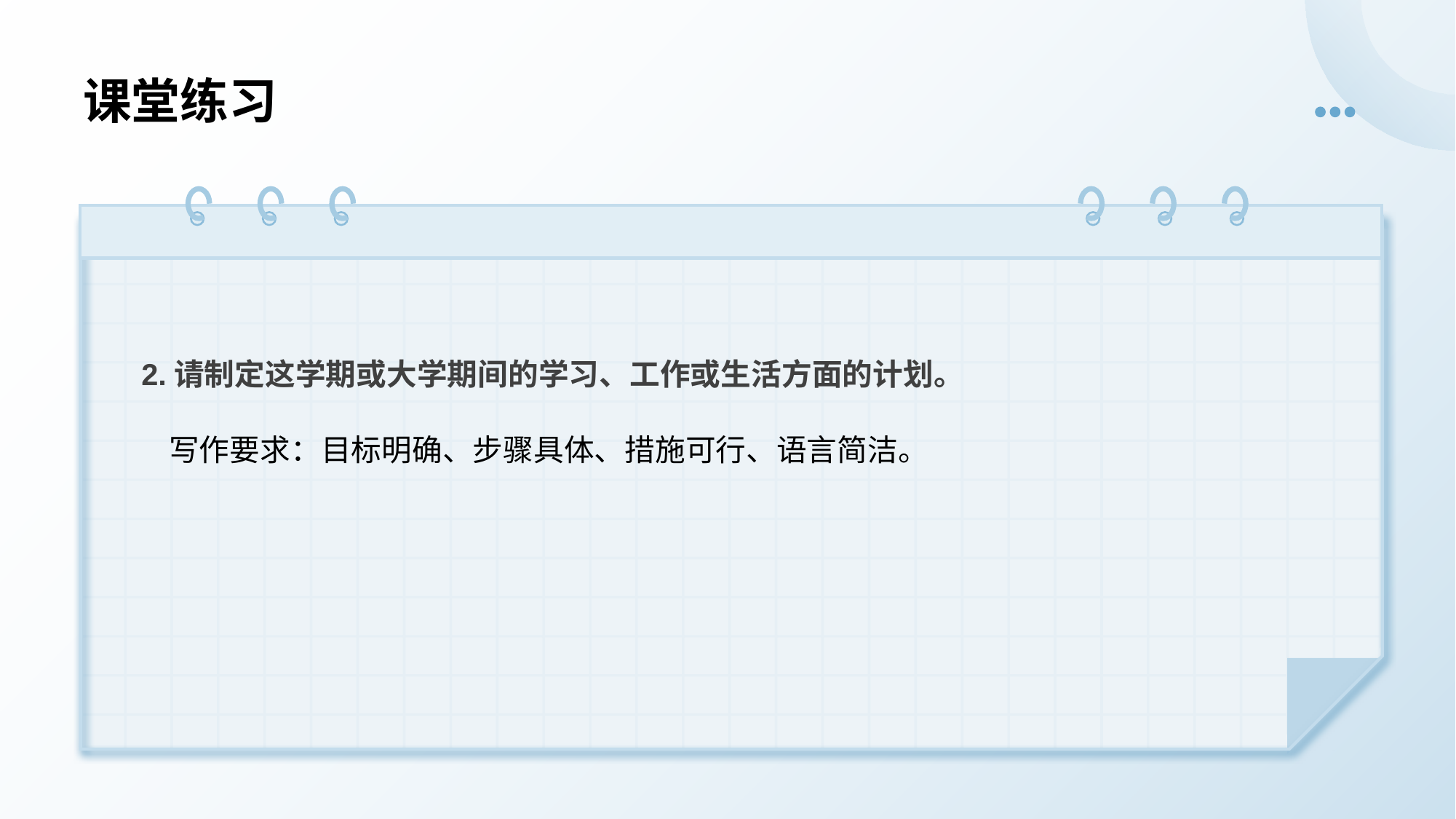

# 课堂练习

2.请制定这学期或大学期间的学习、工作或生活方面的计划。
   写作要求：目标明确、步骤具体、措施可行、语言简洁。